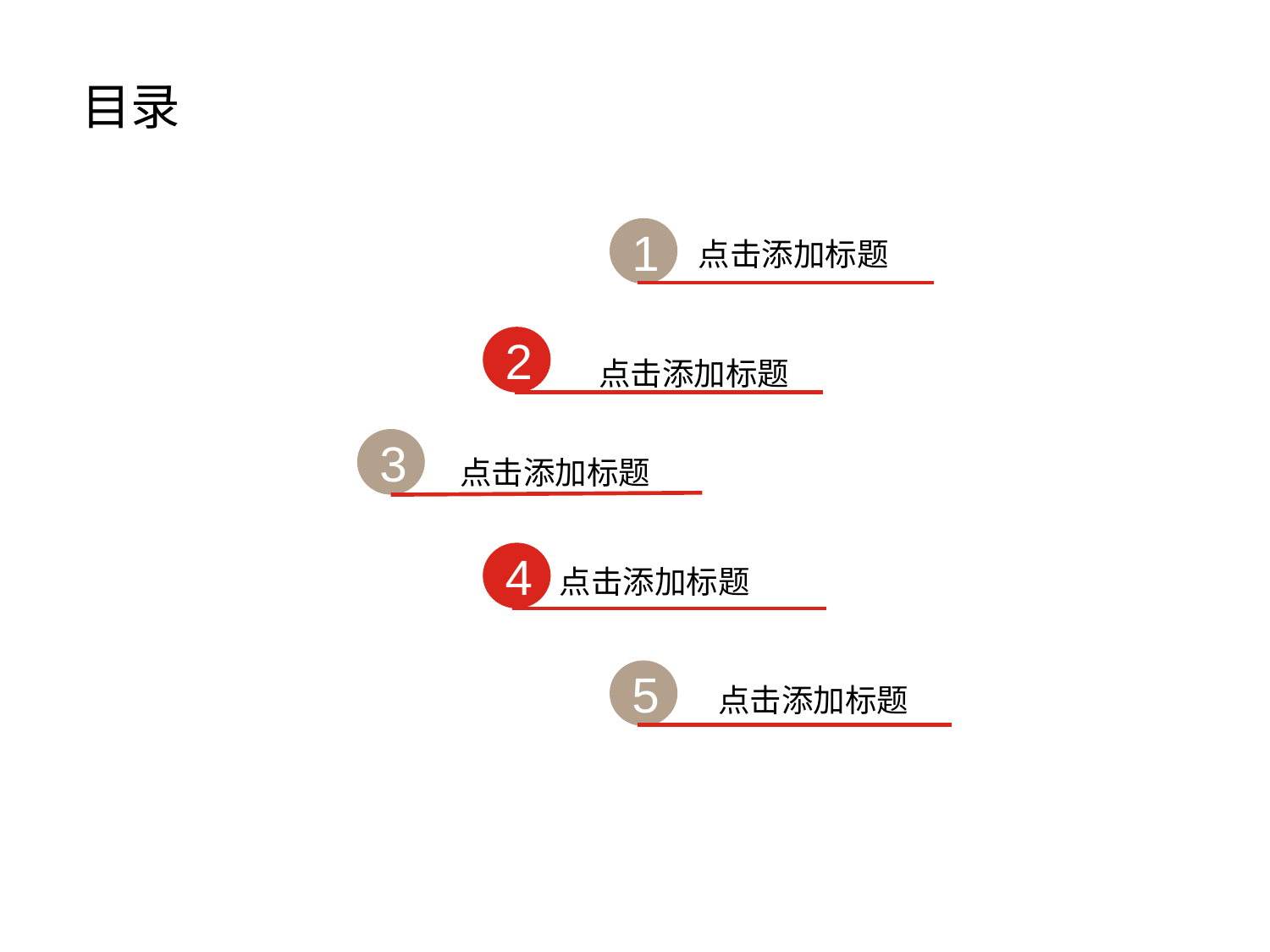

目录
1
2
3
4
5
点击添加标题
点击添加文本
点击添加标题
点击添加文本
点击添加标题
点击添加标题
点击添加文本
点击添加标题
点击添加文本